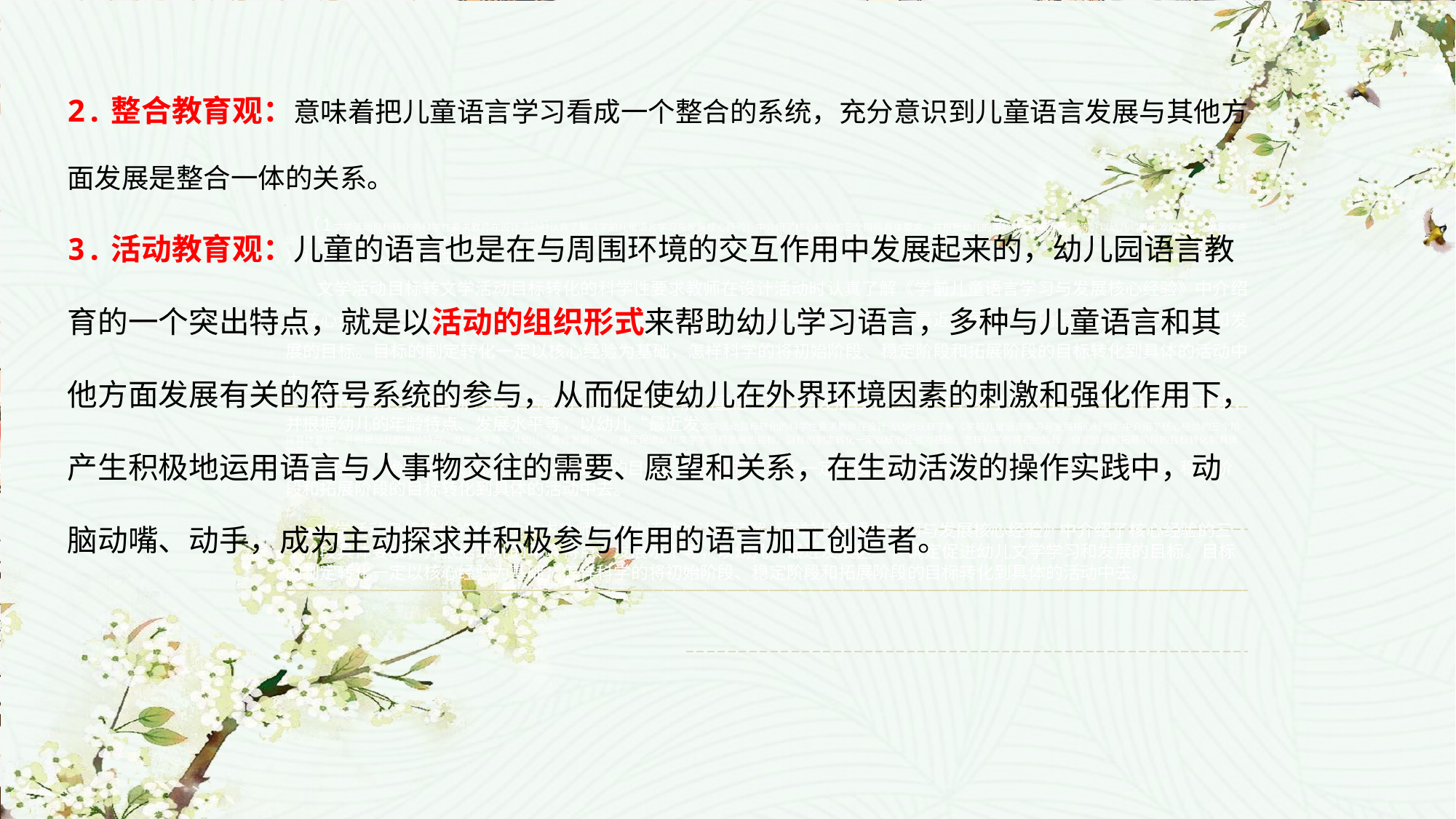

2.整合教育观：意味着把儿童语言学习看成一个整合的系统，充分意识到儿童语言发展与其他方面发展是整合一体的关系。
3.活动教育观：儿童的语言也是在与周围环境的交互作用中发展起来的，幼儿园语言教育的一个突出特点，就是以活动的组织形式来帮助幼儿学习语言，多种与儿童语言和其他方面发展有关的符号系统的参与，从而促使幼儿在外界环境因素的刺激和强化作用下，产生积极地运用语言与人事物交往的需要、愿望和关系，在生动活泼的操作实践中，动脑动嘴、动手，成为主动探求并积极参与作用的语言加工创造者。

    （1文学活动目标转化的科学性要求教师在设计活动时认真了解《学前儿童语言学习与发展核心经验》中介绍了核心经验的三个阶段具体要求，并根据幼儿的年龄特点、发展水平等，以幼儿“最近发展区”，确定促进幼儿文学学习和发展的目标。目标的制定转化一定以核心经验为基础，怎样科学的将初始阶段、稳定阶段和拓展阶段的目标转化到具体的活动中去。
）科学性（1）科学性
文学活动目标转文学活动目标转化的科学性要求教师在设计活动时认真了解《学前儿童语言学习与发展核心经验》中介绍了核心经验的三个阶段具体要求，并根据幼儿的年龄特点、发展水平等，以幼儿“最近发展区”，确定促进幼儿文学学习和发展的目标。目标的制定转化一定以核心经验为基础，怎样科学的将初始阶段、稳定阶段和拓展阶段的目标转化到具体的活动中去。
化的科学性要求教师在设计活动时认真了解《学前儿童语言学习与发展核心经验》中介绍了核心经验的三个阶段具体要求，并根据幼儿的年龄特点、发展水平等，以幼儿“最近发文学活动目标转化的科学性要求教师在设计活动时认真了解《学前儿童语言学习与发展核心经验》中介绍了核心经验的三个阶段具体要求，并根据幼儿的年龄特点、发展水平等，以幼儿“最近发展区”，确定促进幼儿文学学习和发展的目标。目标的制定转化一定以核心经验为基础，怎样科学的将初始阶段、稳定阶段和拓展阶段的目标转化到具体的活动中去。
展区”，确定促进幼儿文学学习和发展的目标。目标的制定转化一定以核心经验为基础，怎样科学的将初始阶段、稳定阶段和拓展阶段的目标转化到具体的活动中去。

文学活动目标转化的科学性要求教师在设计活动时认真了解《学前儿童语言学习与发展核心经验》中介绍了核心经验的三个阶段具体要求，并根据幼儿的年龄特点、发展水平等，以幼儿“最近发展区”，确定促进幼儿文学学习和发展的目标。目标的制定转化一定以核心经验为基础，怎样科学的将初始阶段、稳定阶段和拓展阶段的目标转化到具体的活动中去。